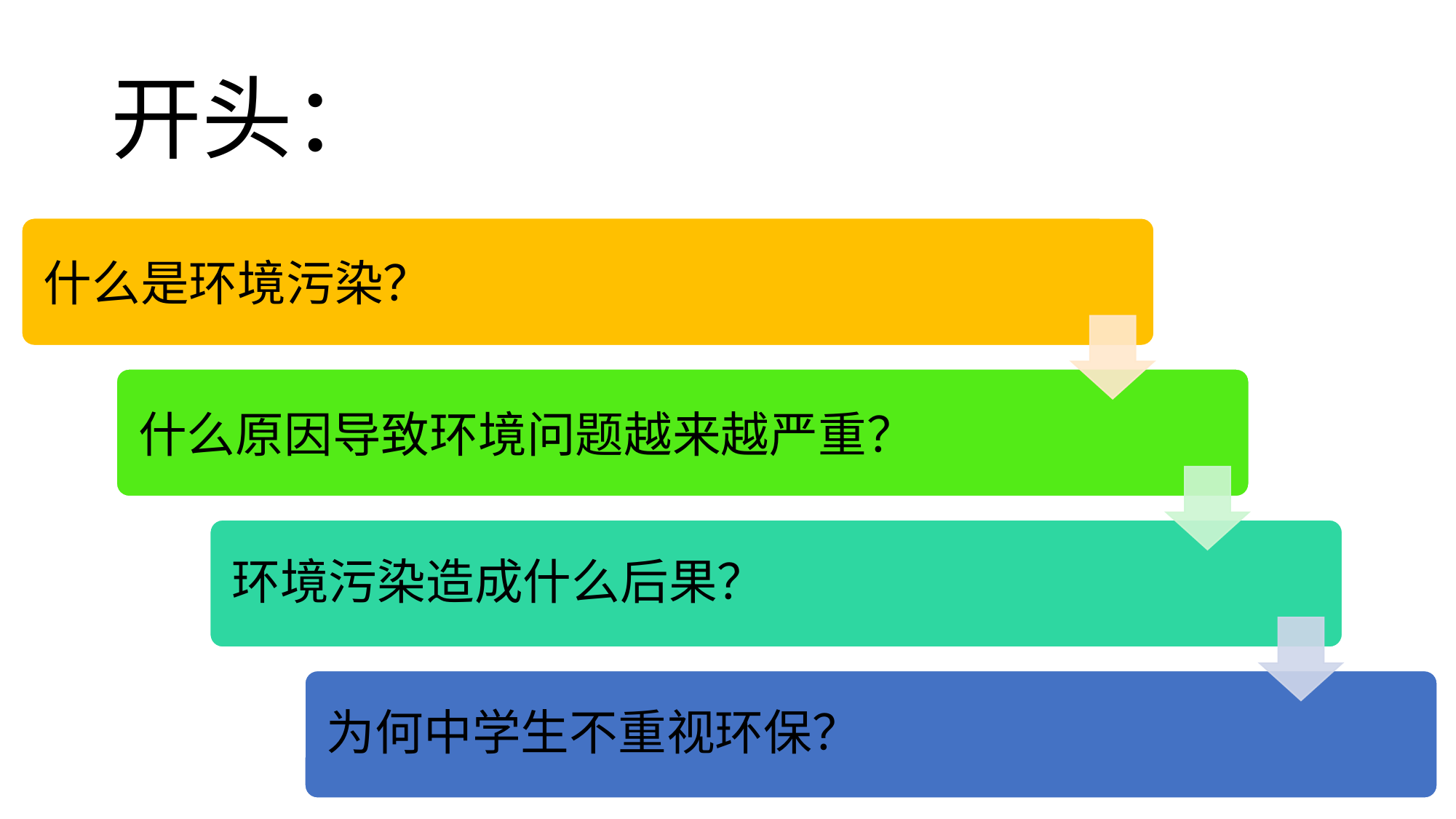

# 开头：
什么是环境污染？
什么原因导致环境问题越来越严重？
环境污染造成什么后果？
为何中学生不重视环保？